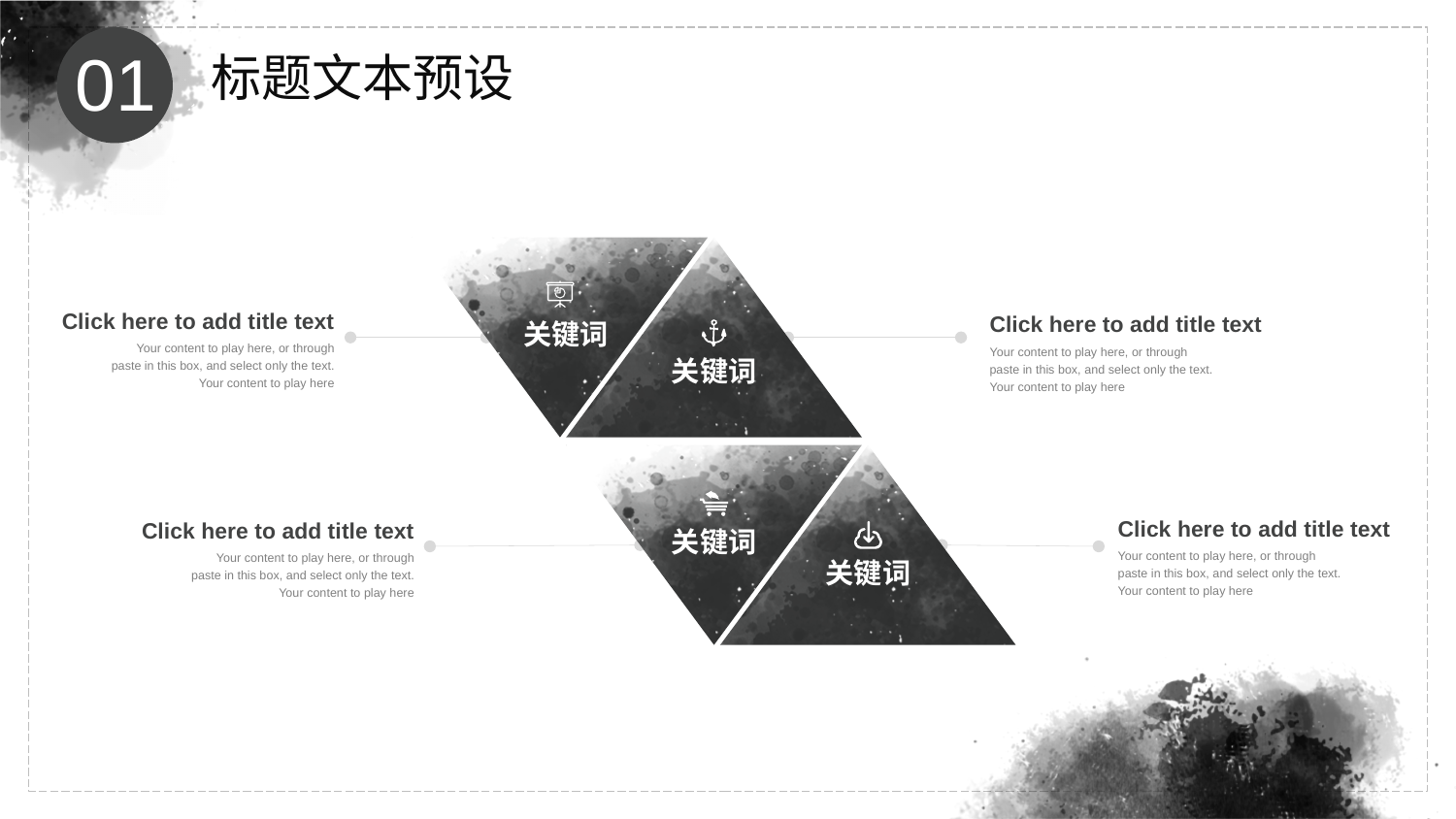

01
 标题文本预设

关键词

关键词
Click here to add title text
Your content to play here, or through paste in this box, and select only the text. Your content to play here
Click here to add title text
Your content to play here, or through paste in this box, and select only the text. Your content to play here

关键词

关键词
Click here to add title text
Your content to play here, or through paste in this box, and select only the text. Your content to play here
Click here to add title text
Your content to play here, or through paste in this box, and select only the text. Your content to play here